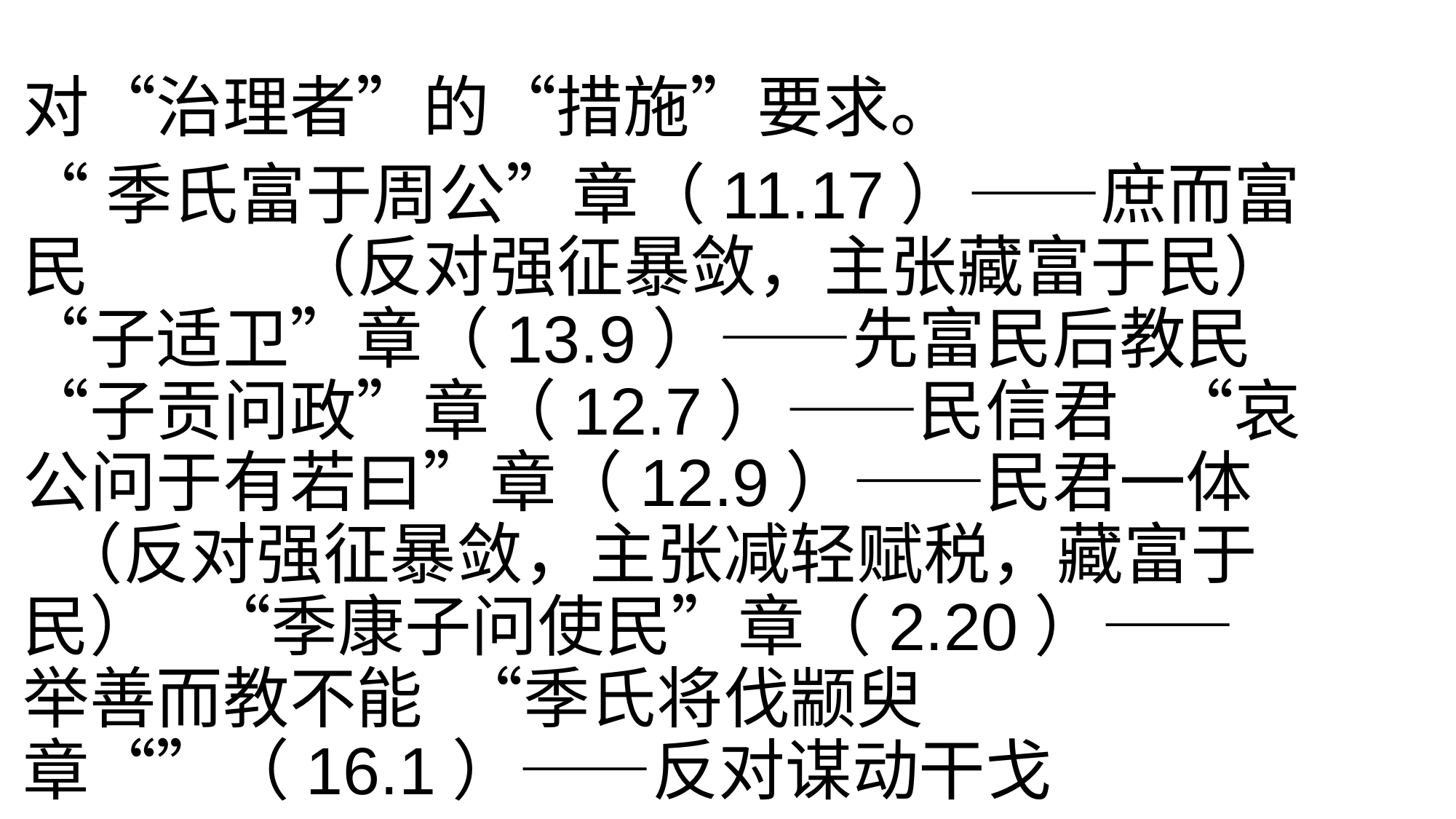

对“治理者”的“措施”要求。
“季氏富于周公”章（11.17）——庶而富民      （反对强征暴敛，主张藏富于民） “子适卫”章（13.9）——先富民后教民 “子贡问政”章（12.7）——民信君  “哀公问于有若曰”章（12.9）——民君一体   （反对强征暴敛，主张减轻赋税，藏富于民）  “季康子问使民”章（2.20）—— 举善而教不能 “季氏将伐颛臾章“”（16.1）——反对谋动干戈

#